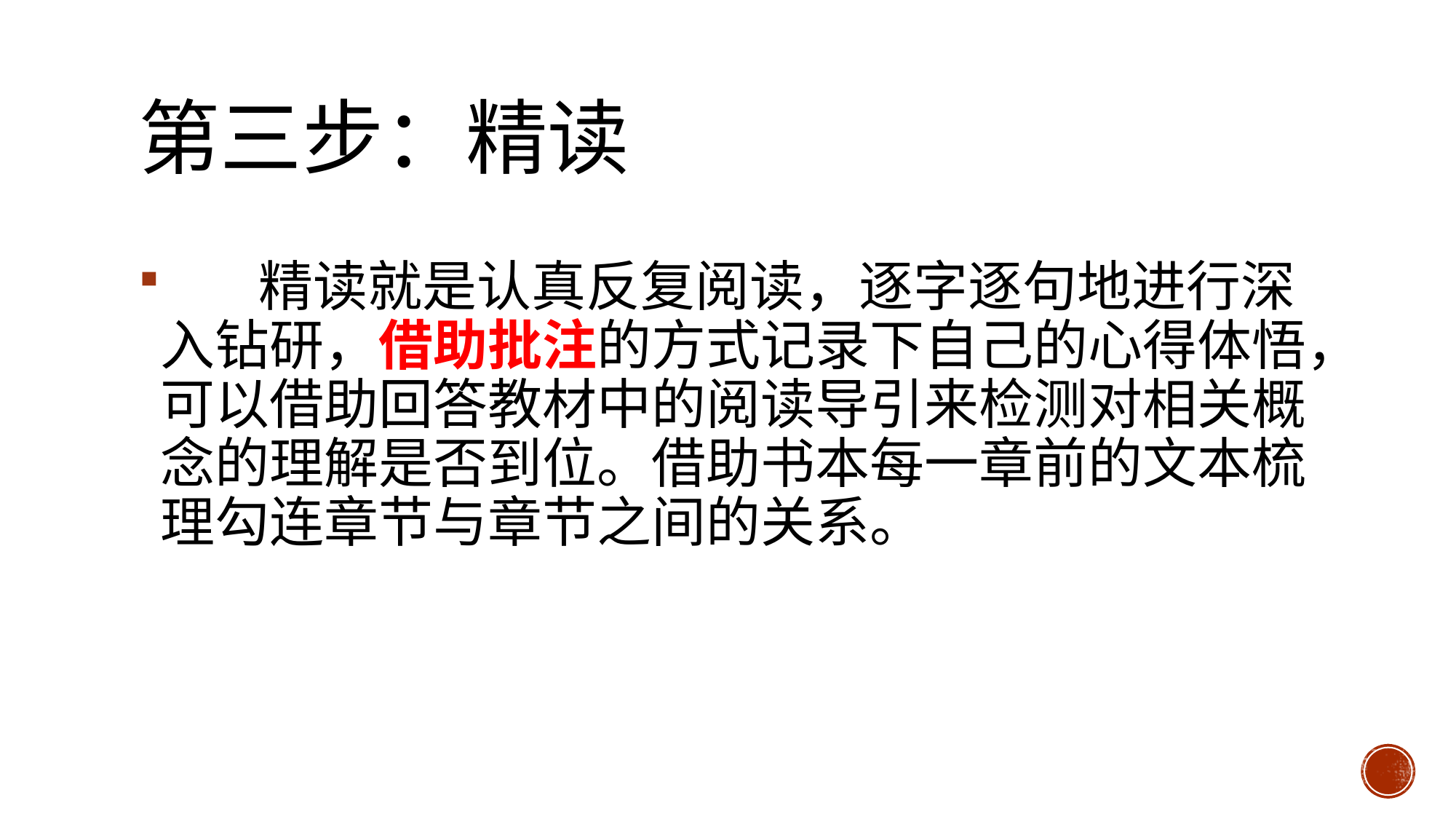

# 第三步：精读
       精读就是认真反复阅读，逐字逐句地进行深入钻研，借助批注的方式记录下自己的心得体悟，可以借助回答教材中的阅读导引来检测对相关概念的理解是否到位。借助书本每一章前的文本梳理勾连章节与章节之间的关系。